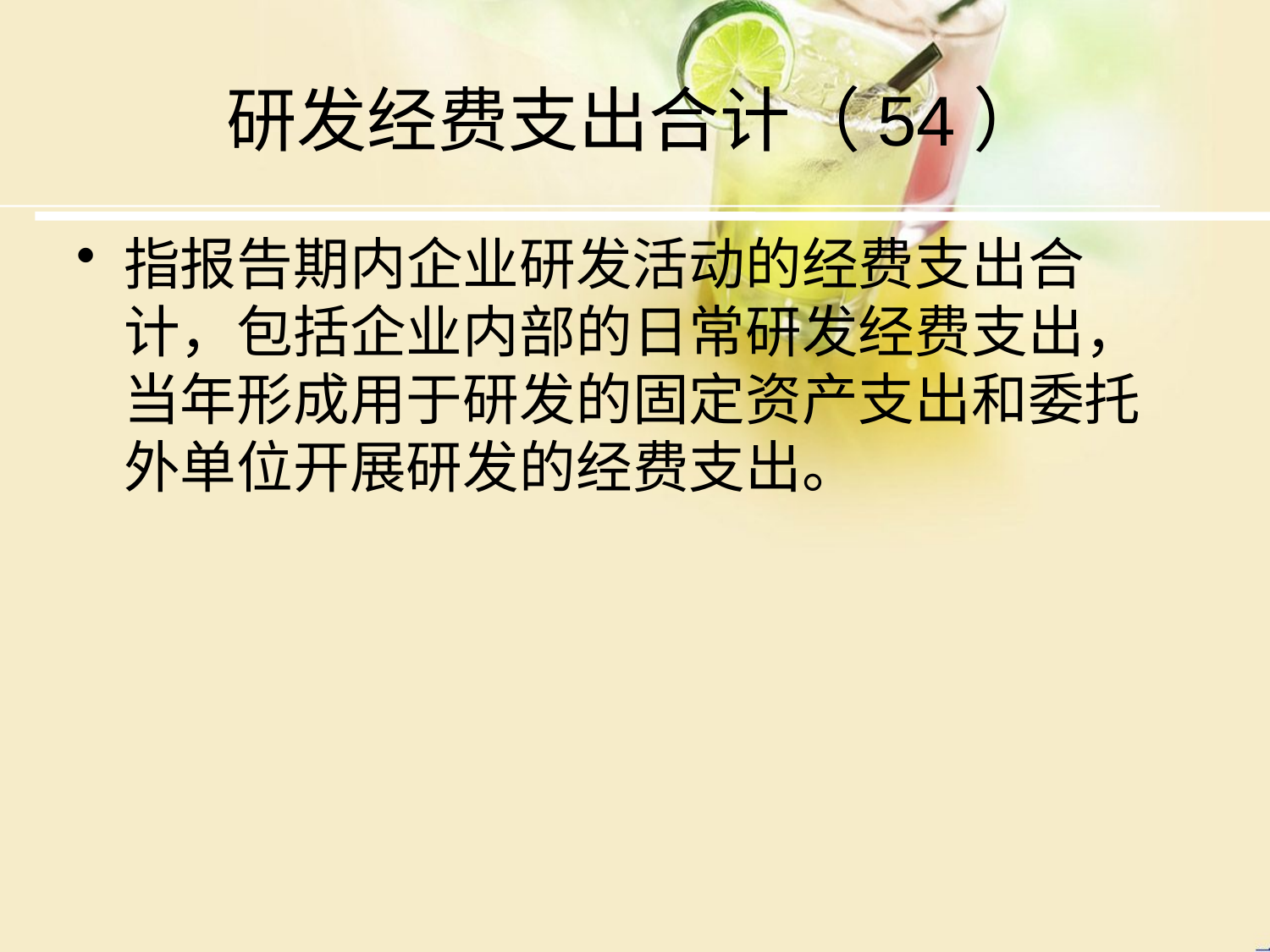

# 研发经费支出合计（54）
指报告期内企业研发活动的经费支出合计，包括企业内部的日常研发经费支出，当年形成用于研发的固定资产支出和委托外单位开展研发的经费支出。